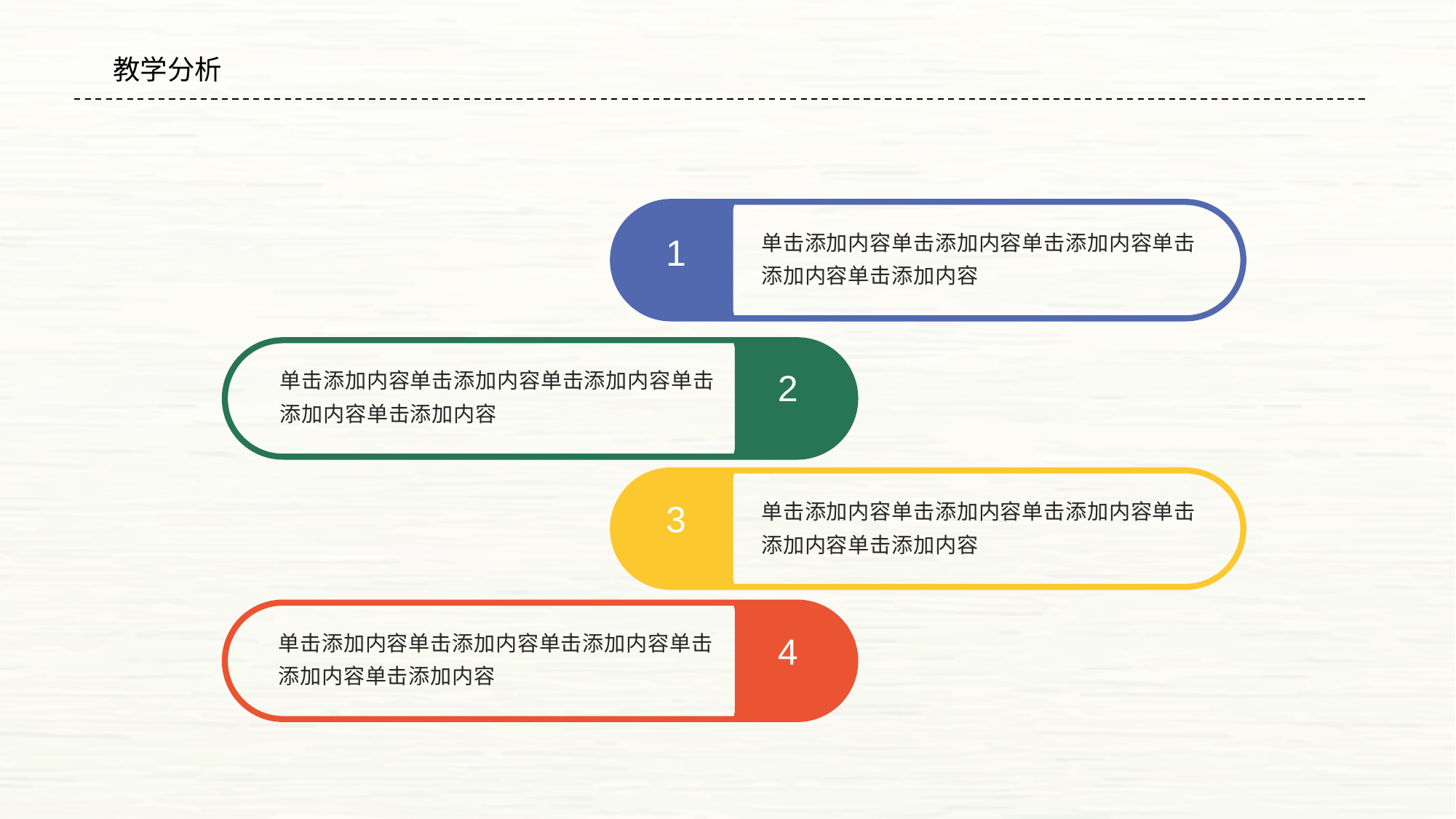

#
教学分析

单击添加内容单击添加内容单击添加内容单击添加内容单击添加内容
1

单击添加内容单击添加内容单击添加内容单击添加内容单击添加内容
2

单击添加内容单击添加内容单击添加内容单击添加内容单击添加内容
3

单击添加内容单击添加内容单击添加内容单击添加内容单击添加内容
4